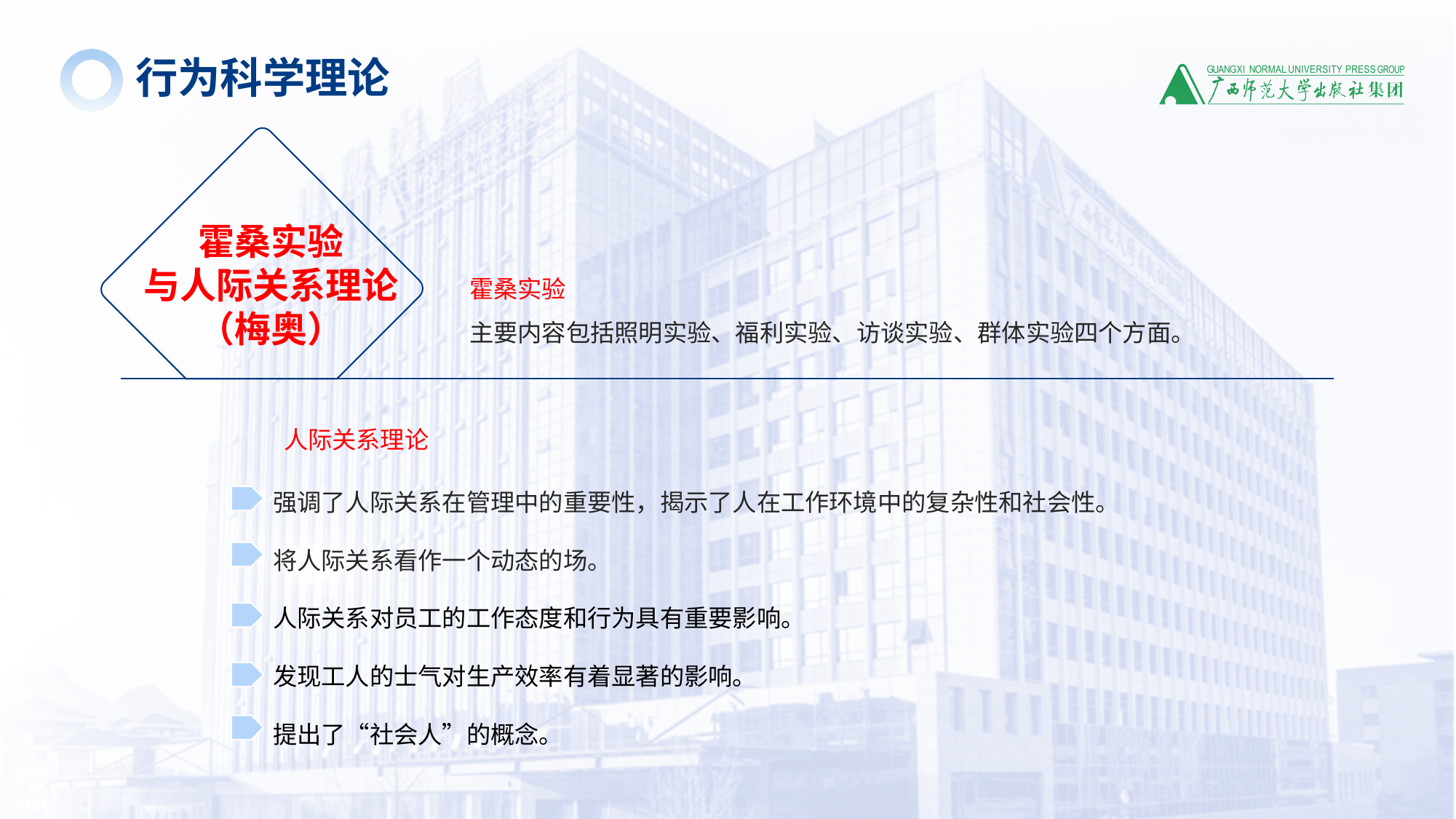

行为科学理论

霍桑实验
与人际关系理论
（梅奥）
霍桑实验
主要内容包括照明实验、福利实验、访谈实验、群体实验四个方面。
人际关系理论
强调了人际关系在管理中的重要性，揭示了人在工作环境中的复杂性和社会性。
将人际关系看作一个动态的场。
人际关系对员工的工作态度和行为具有重要影响。
发现工人的士气对生产效率有着显著的影响。
提出了“社会人”的概念。